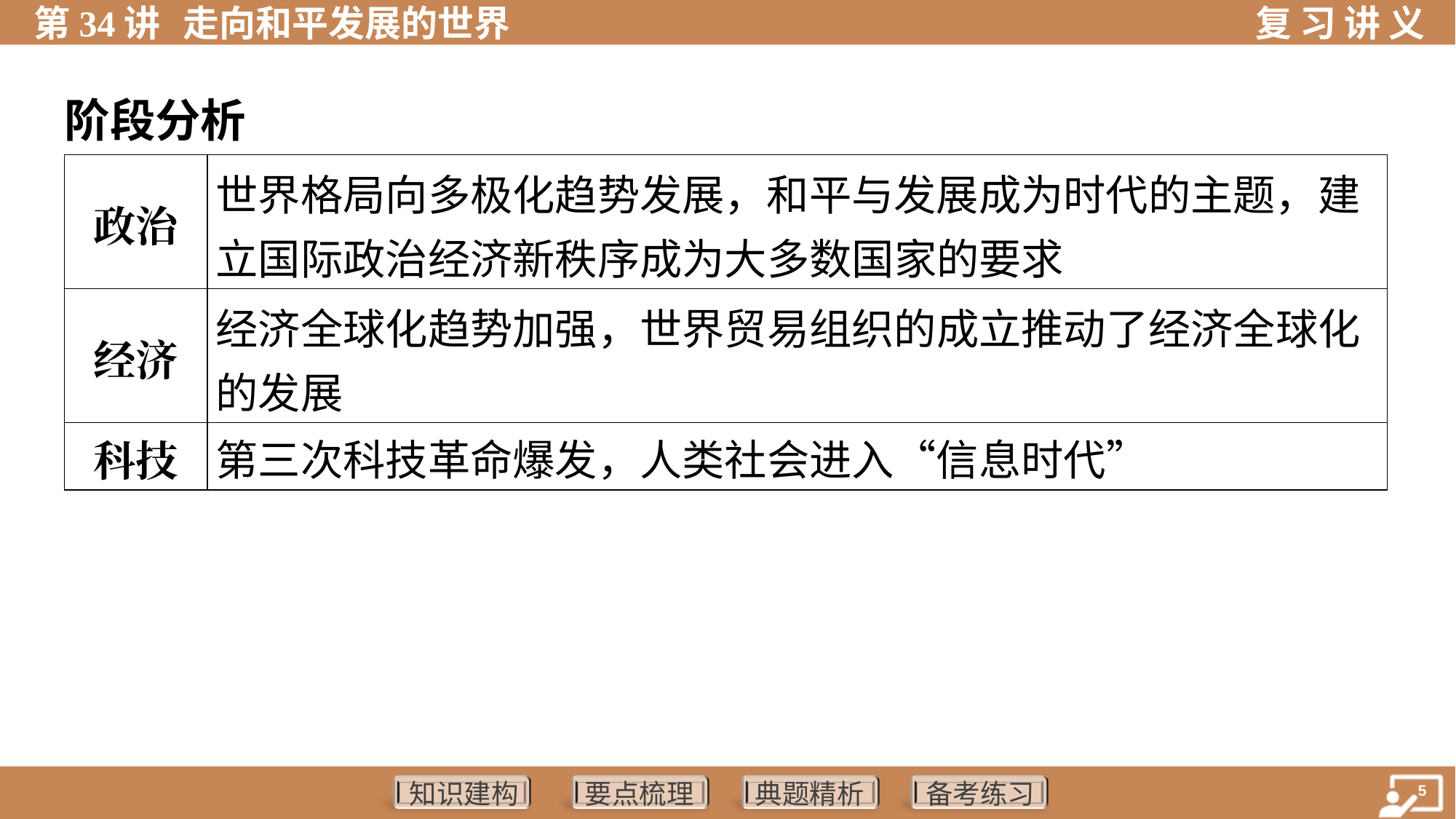

阶段分析
| 政治 | 世界格局向多极化趋势发展，和平与发展成为时代的主题，建 立国际政治经济新秩序成为大多数国家的要求 |
| --- | --- |
| 经济 | 经济全球化趋势加强，世界贸易组织的成立推动了经济全球化 的发展 |
| 科技 | 第三次科技革命爆发，人类社会进入“信息时代” |